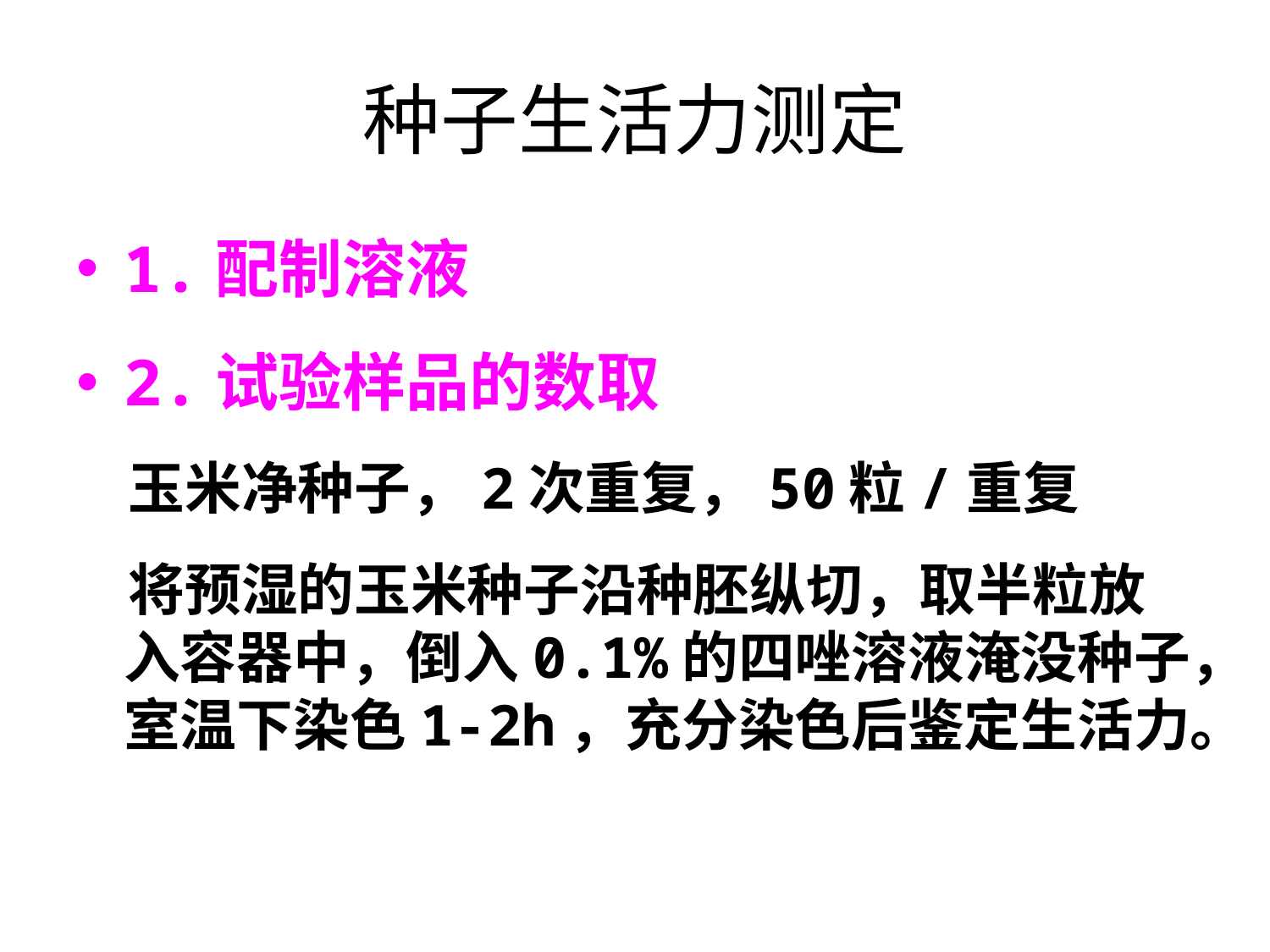

# 种子生活力测定
1.配制溶液
2.试验样品的数取
   玉米净种子，2次重复，50粒/重复
   将预湿的玉米种子沿种胚纵切，取半粒放入容器中，倒入0.1%的四唑溶液淹没种子，室温下染色1-2h，充分染色后鉴定生活力。